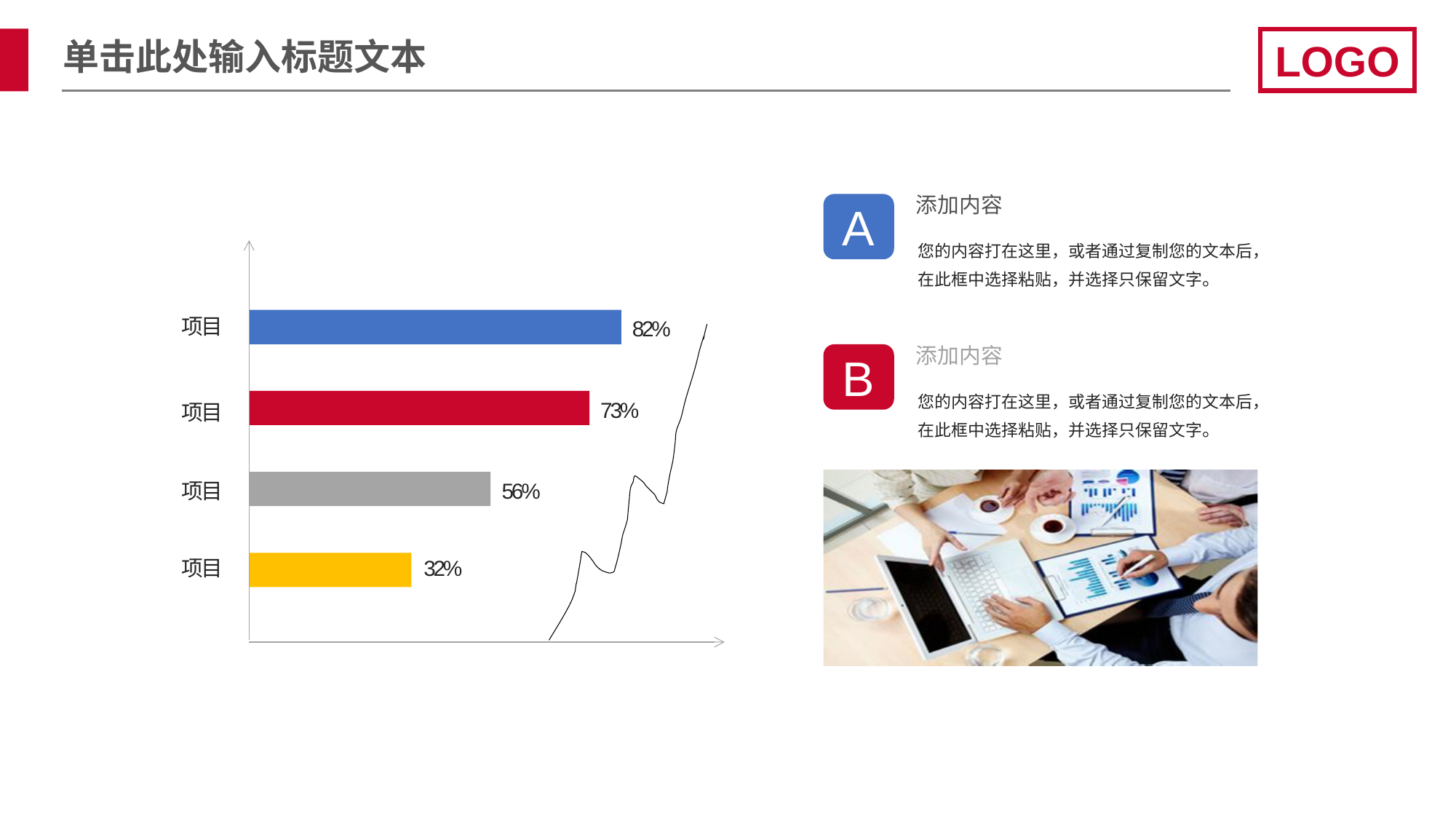

添加内容
A
您的内容打在这里，或者通过复制您的文本后，在此框中选择粘贴，并选择只保留文字。
项目
项目
项目
项目
82%
73%
56%
32%

添加内容
B
您的内容打在这里，或者通过复制您的文本后，在此框中选择粘贴，并选择只保留文字。